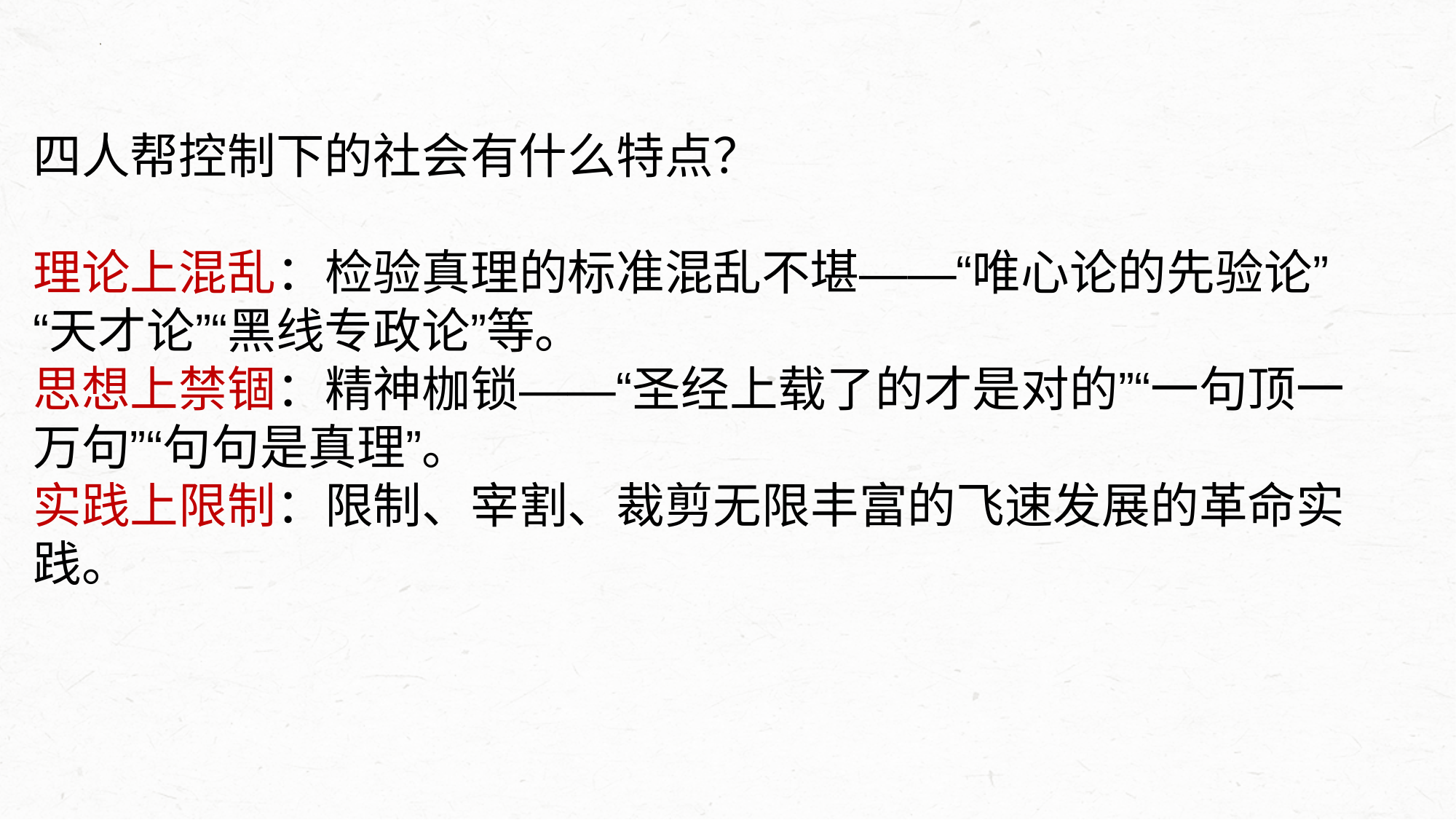

四人帮控制下的社会有什么特点？

理论上混乱：检验真理的标准混乱不堪——“唯心论的先验论”“天才论”“黑线专政论”等。
思想上禁锢：精神枷锁——“圣经上载了的才是对的”“一句顶一万句”“句句是真理”。
实践上限制：限制、宰割、裁剪无限丰富的飞速发展的革命实践。